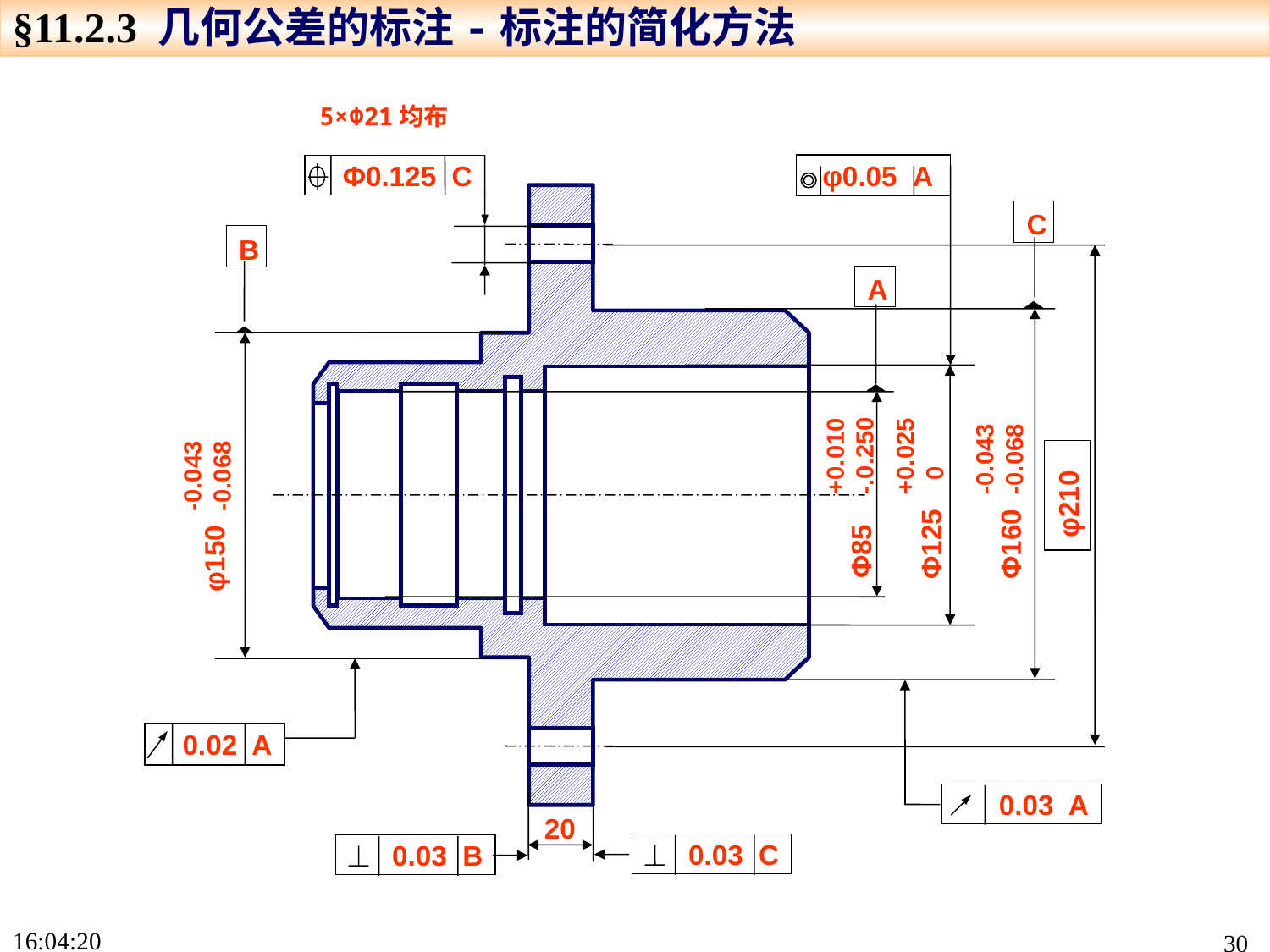

§11.2.3 几何公差的标注-标注的简化方法
5×Φ21均布
Φ0.125  C

  φ0.05  A

+0.010
-.0.250
Φ85
+0.025
  0
Φ125
-0.043
-0.068
Φ160
-0.043
-0.068
φ150
φ210

0.02  A

0.03  A

20
0.03  C
0.03  B

C

B

A

16:04:20
30